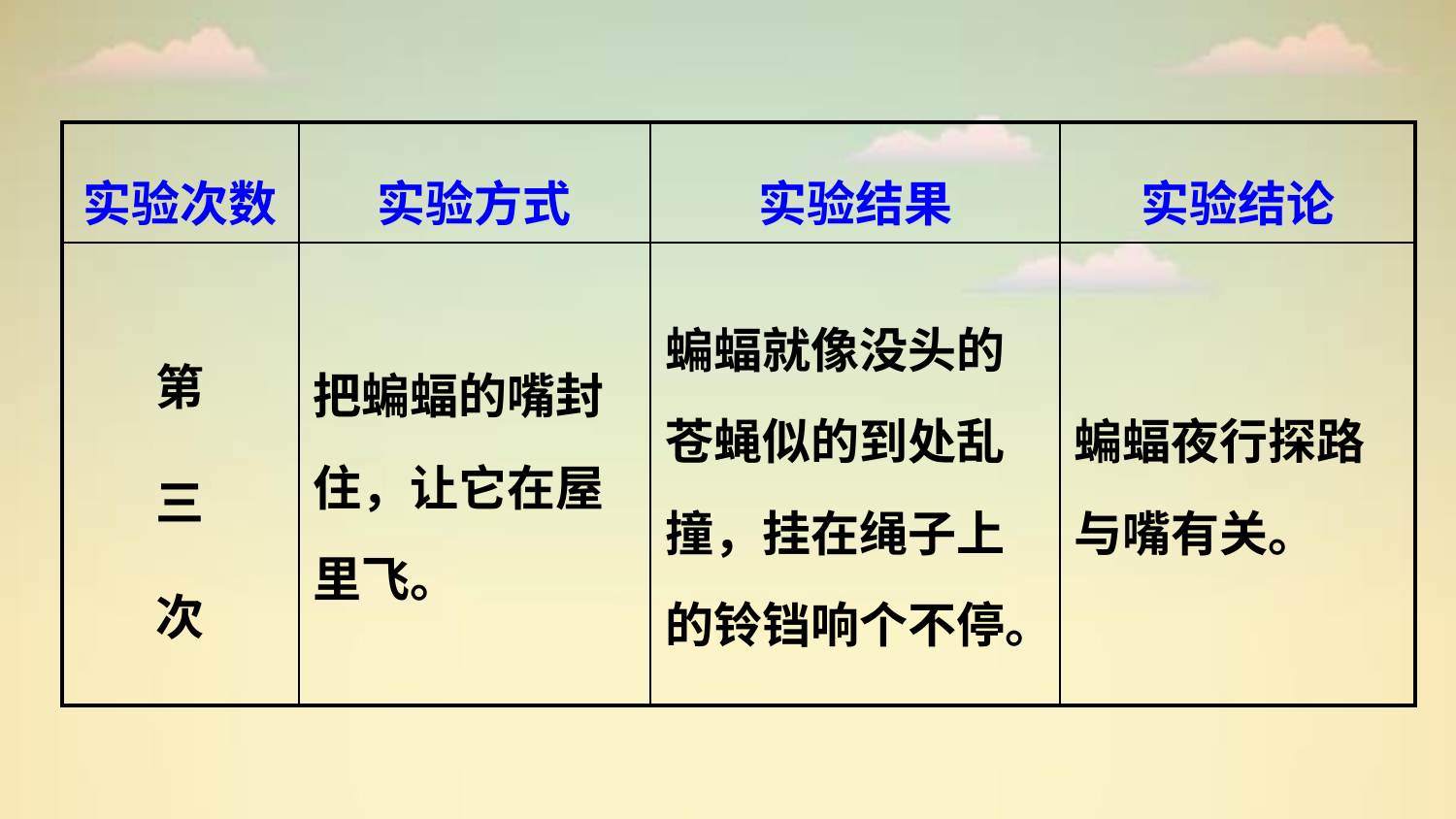

| 实验次数 | 实验方式 | 实验结果 | 实验结论 |
| --- | --- | --- | --- |
| 第 三 次 | 把蝙蝠的嘴封住，让它在屋里飞。 | 蝙蝠就像没头的苍蝇似的到处乱撞，挂在绳子上的铃铛响个不停。 | 蝙蝠夜行探路与嘴有关。 |